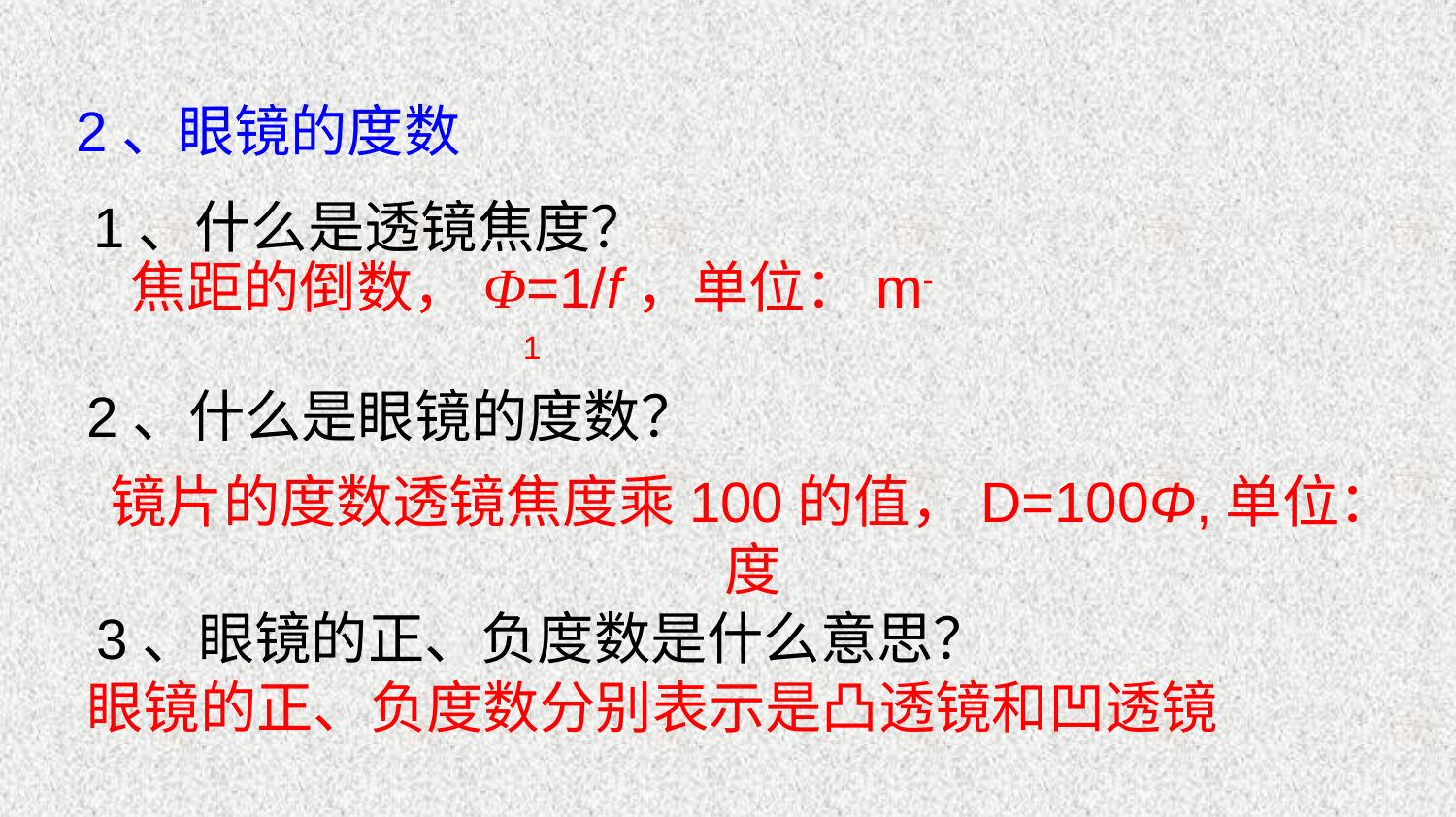

2、眼镜的度数
1、什么是透镜焦度？
焦距的倒数，Φ=1/f，单位：m-1
2、什么是眼镜的度数？
镜片的度数透镜焦度乘100的值，D=100Φ,单位：度
3、眼镜的正、负度数是什么意思？
眼镜的正、负度数分别表示是凸透镜和凹透镜